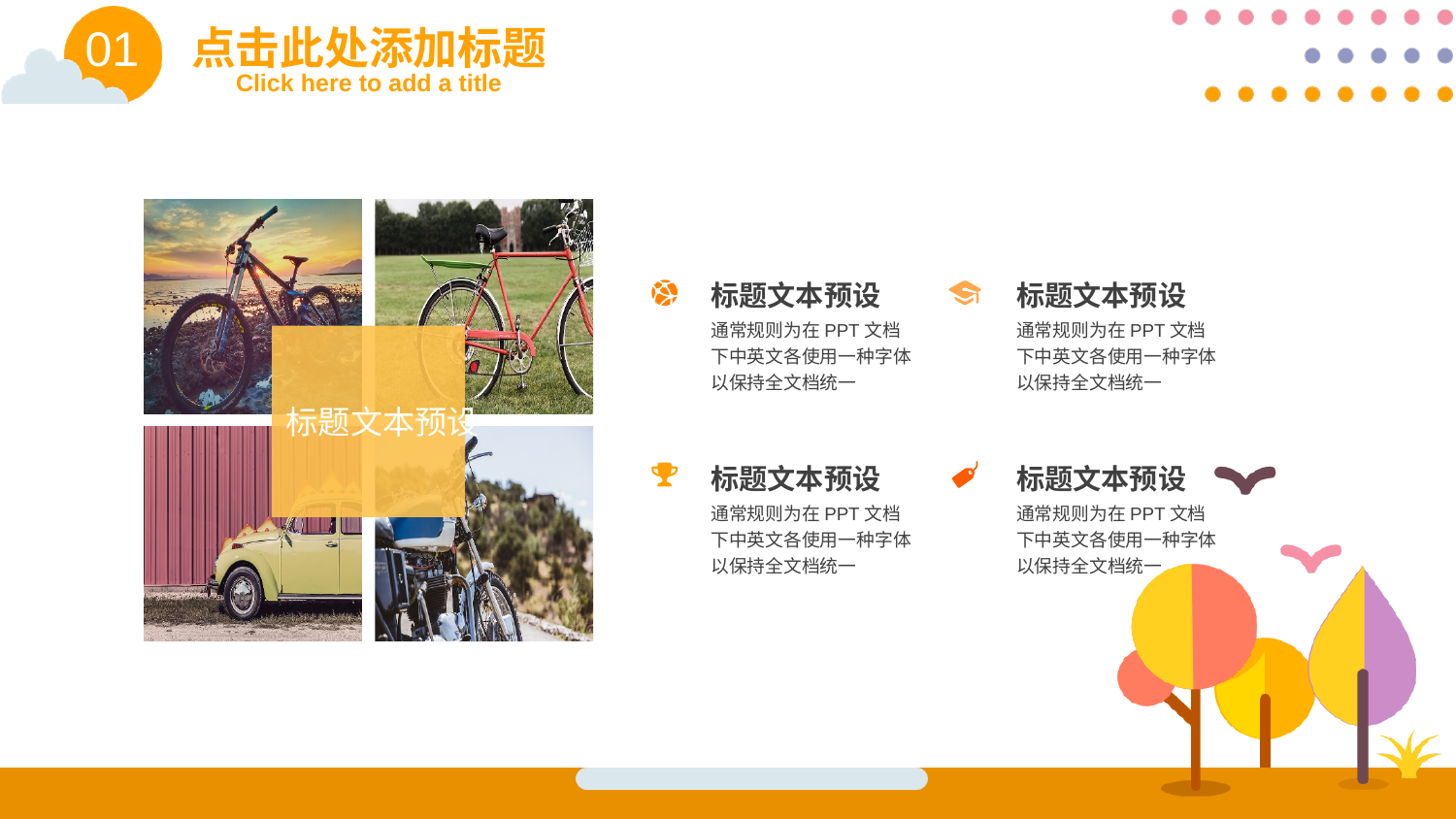

01
点击此处添加标题
Click here to add a title

标题文本预设
标题文本预设

通常规则为在PPT文档下中英文各使用一种字体以保持全文档统一
通常规则为在PPT文档下中英文各使用一种字体以保持全文档统一
标题文本预设

标题文本预设
标题文本预设

通常规则为在PPT文档下中英文各使用一种字体以保持全文档统一
通常规则为在PPT文档下中英文各使用一种字体以保持全文档统一